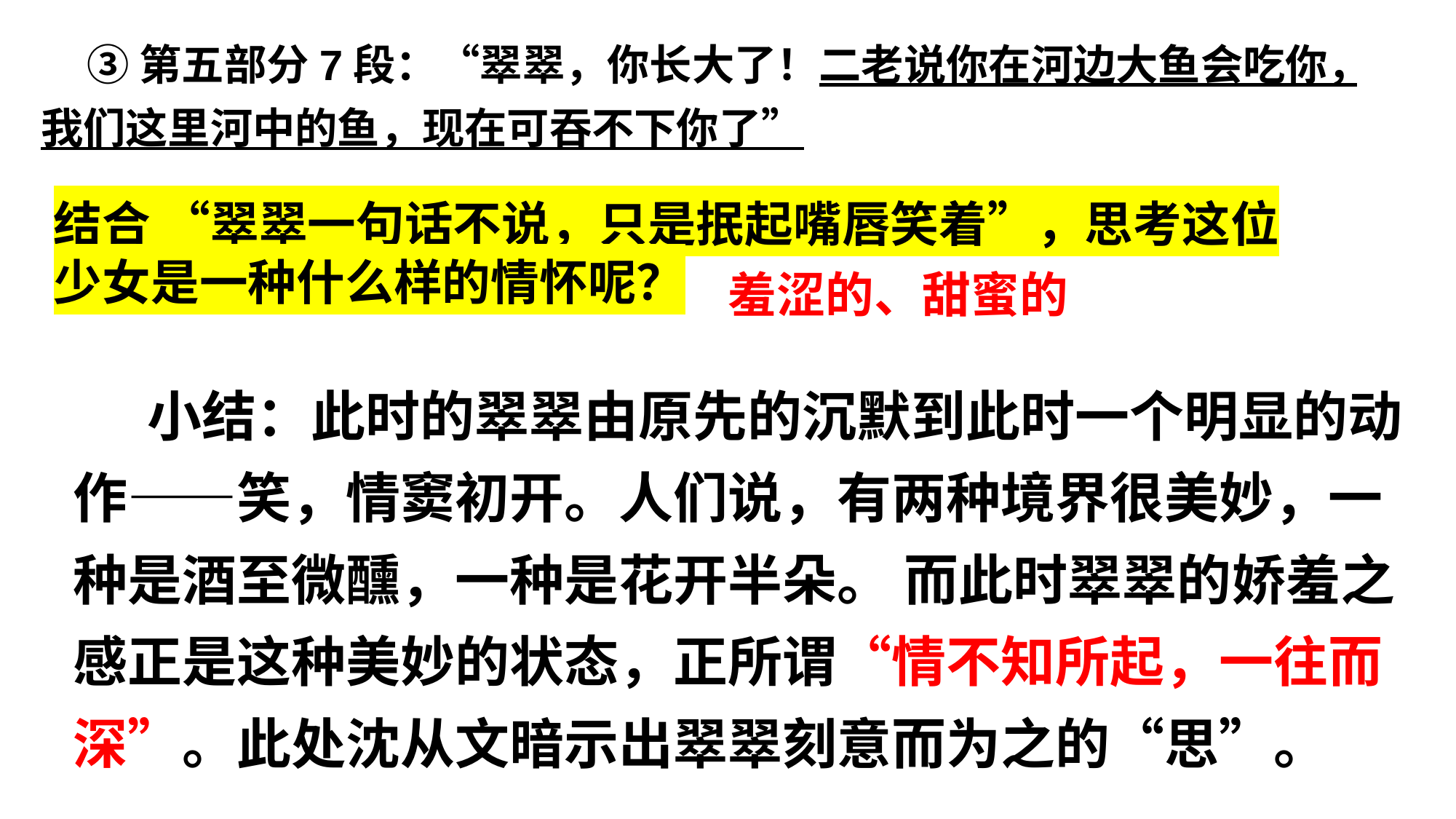

③第五部分7段：“翠翠，你长大了！二老说你在河边大鱼会吃你，我们这里河中的鱼，现在可吞不下你了”
结合 “翠翠一句话不说，只是抿起嘴唇笑着”，思考这位少女是一种什么样的情怀呢？
羞涩的、甜蜜的
  小结：此时的翠翠由原先的沉默到此时一个明显的动作——笑，情窦初开。人们说，有两种境界很美妙，一种是酒至微醺，一种是花开半朵。 而此时翠翠的娇羞之感正是这种美妙的状态，正所谓“情不知所起，一往而深”。此处沈从文暗示出翠翠刻意而为之的“思”。